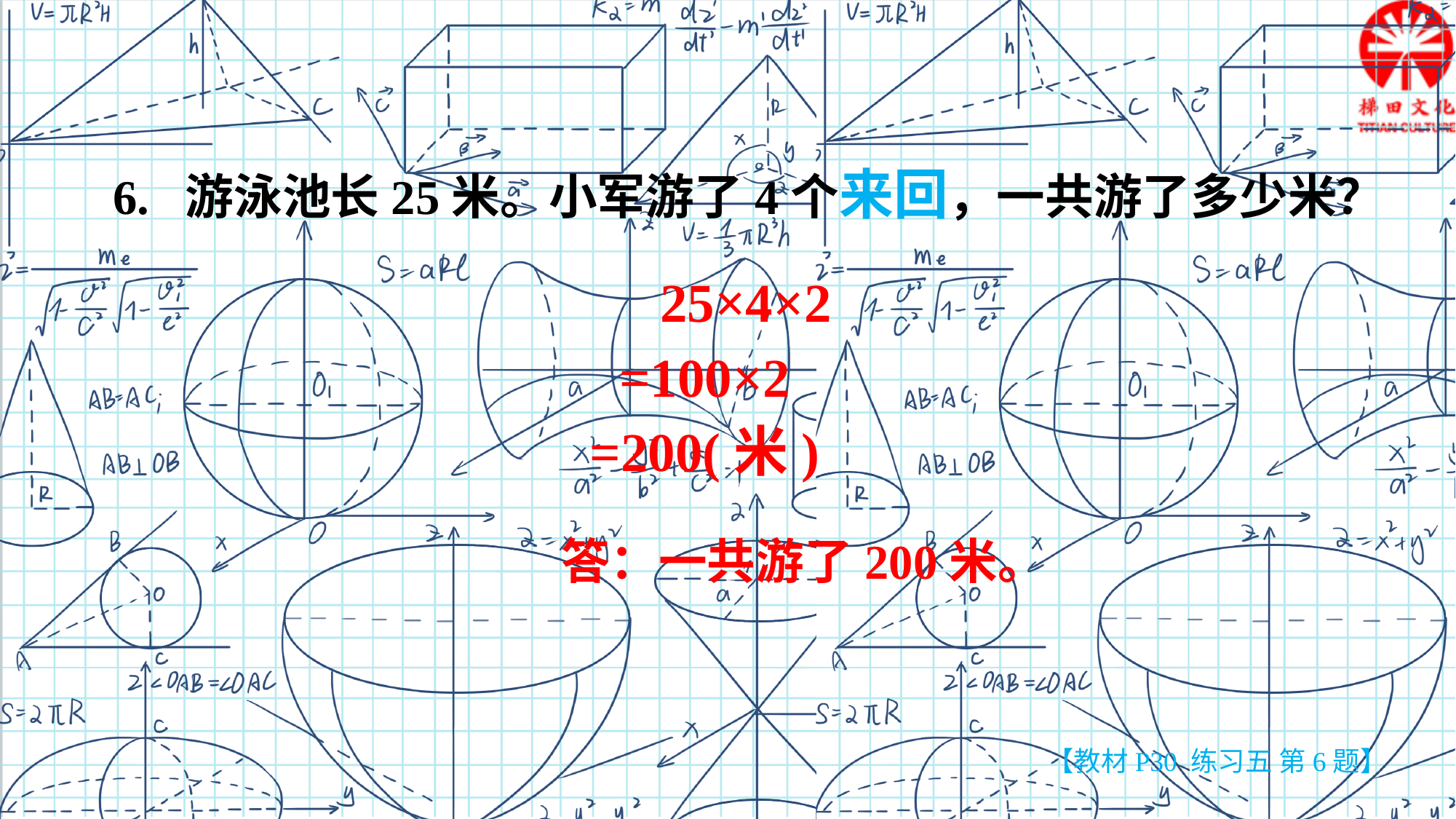

6.  游泳池长25米。小军游了4个来回，一共游了多少米？
      25×4×2
=100×2
=200(米)
答：一共游了200米。
【教材P30 练习五 第6题】